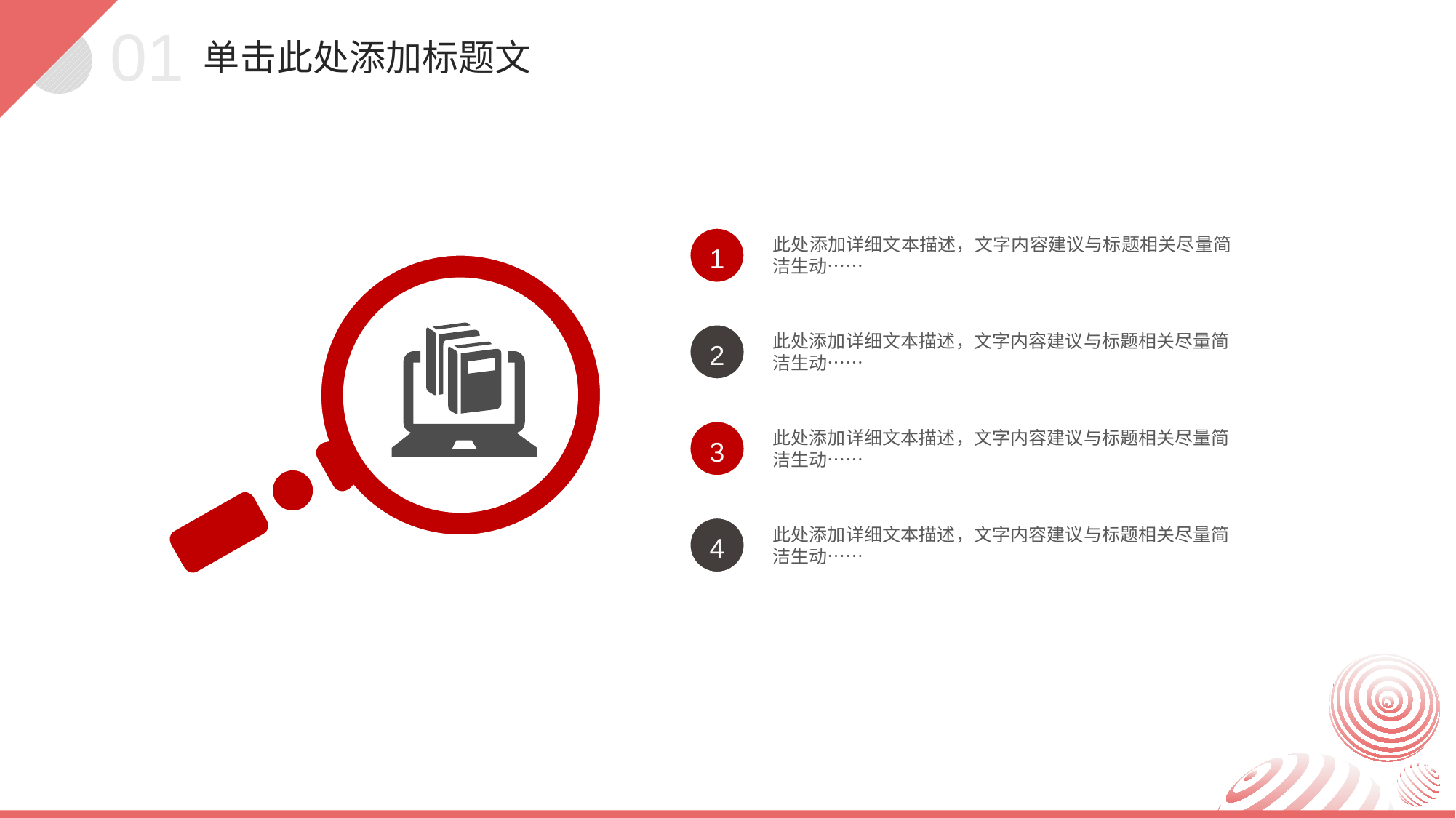

01
单击此处添加标题文
1
此处添加详细文本描述，文字内容建议与标题相关尽量简洁生动……

2
此处添加详细文本描述，文字内容建议与标题相关尽量简洁生动……
3
此处添加详细文本描述，文字内容建议与标题相关尽量简洁生动……
4
此处添加详细文本描述，文字内容建议与标题相关尽量简洁生动……